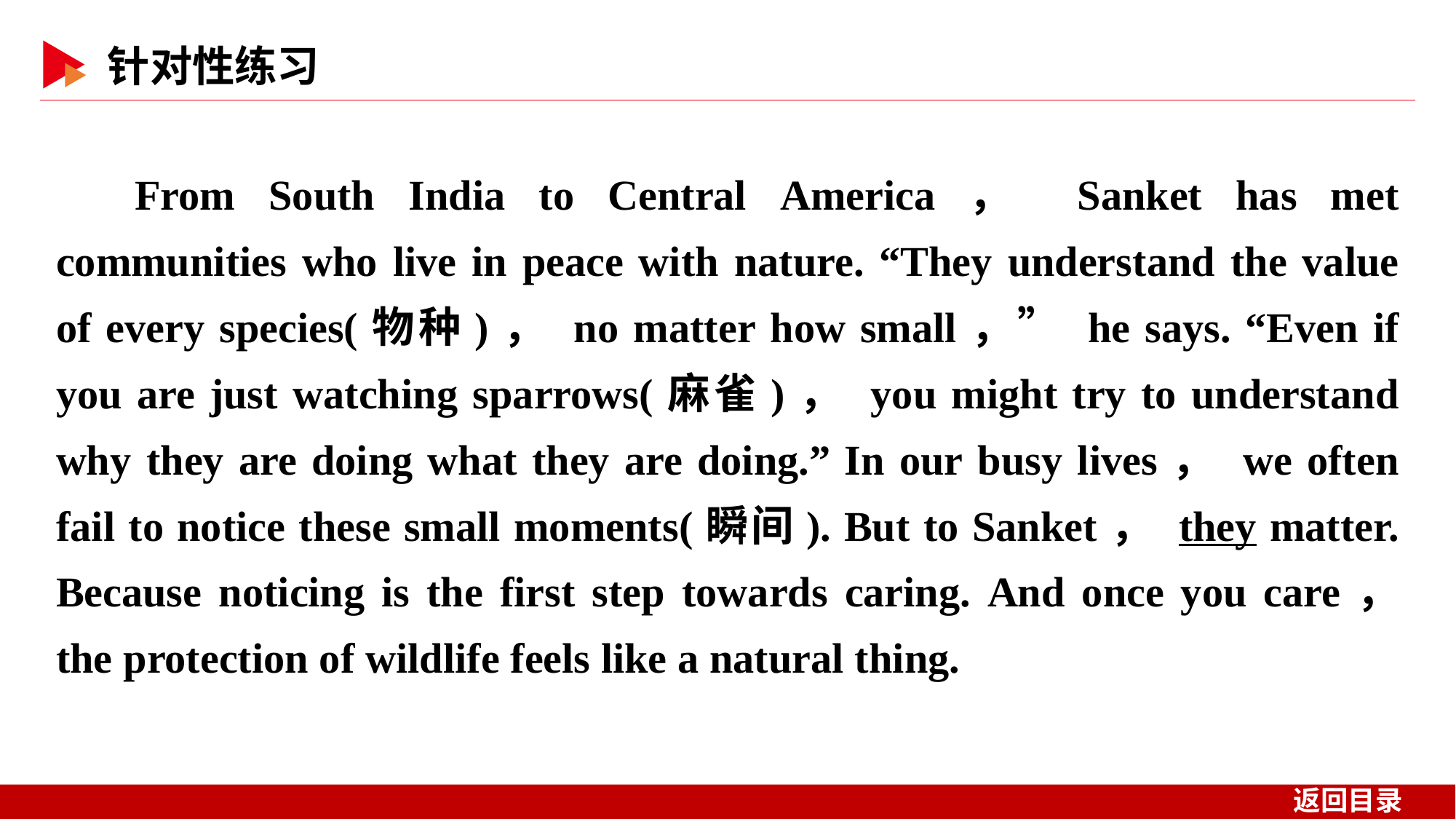

From South India to Central America， Sanket has met communities who live in peace with nature. “They understand the value of every species(物种)， no matter how small，” he says. “Even if you are just watching sparrows(麻雀)， you might try to understand why they are doing what they are doing.” In our busy lives， we often fail to notice these small moments(瞬间). But to Sanket， they matter. Because noticing is the first step towards caring. And once you care， the protection of wildlife feels like a natural thing.